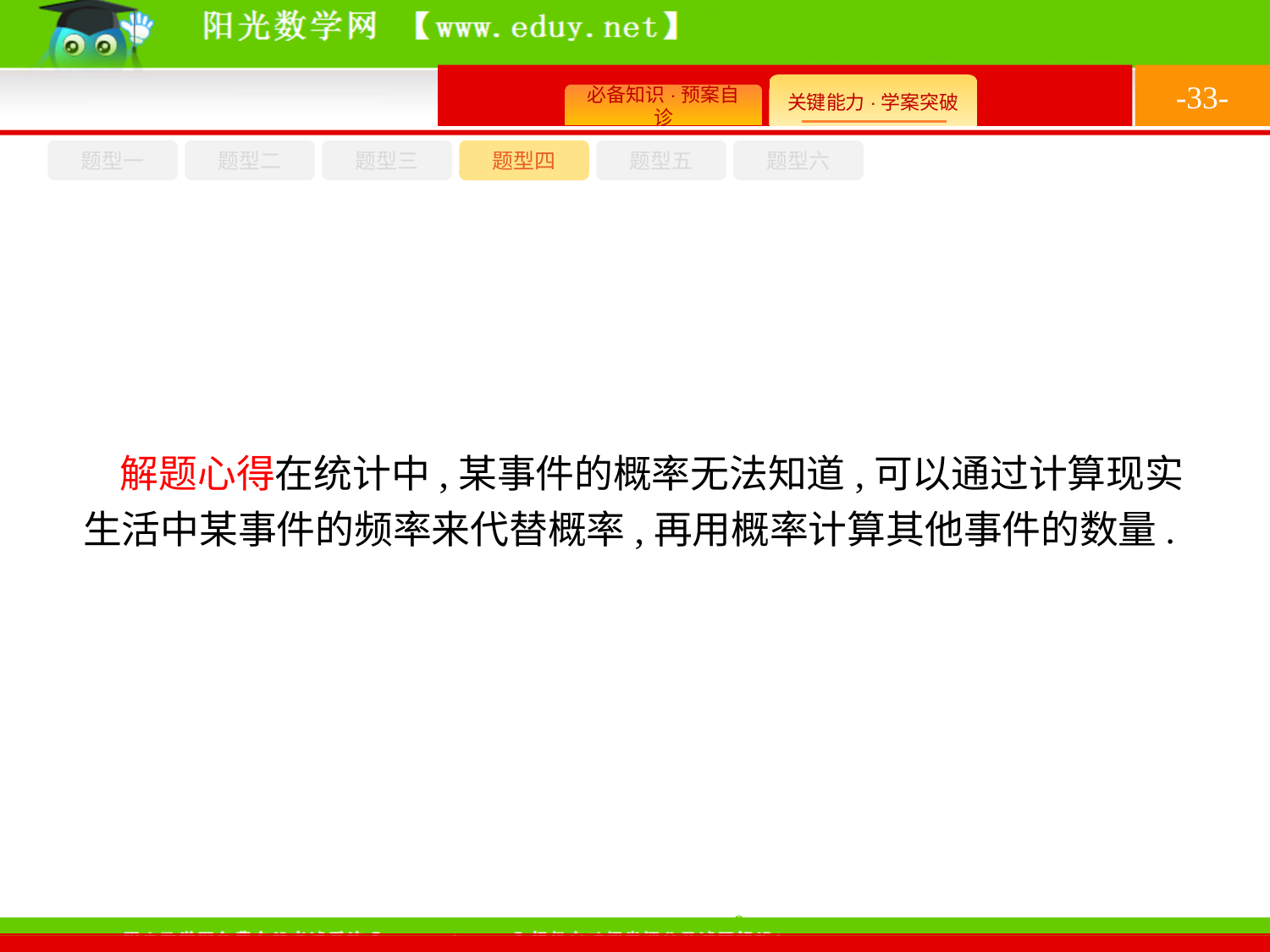

-33-
题型六
题型四
题型五
题型一
题型三
题型二
解题心得在统计中,某事件的概率无法知道,可以通过计算现实生活中某事件的频率来代替概率,再用概率计算其他事件的数量.